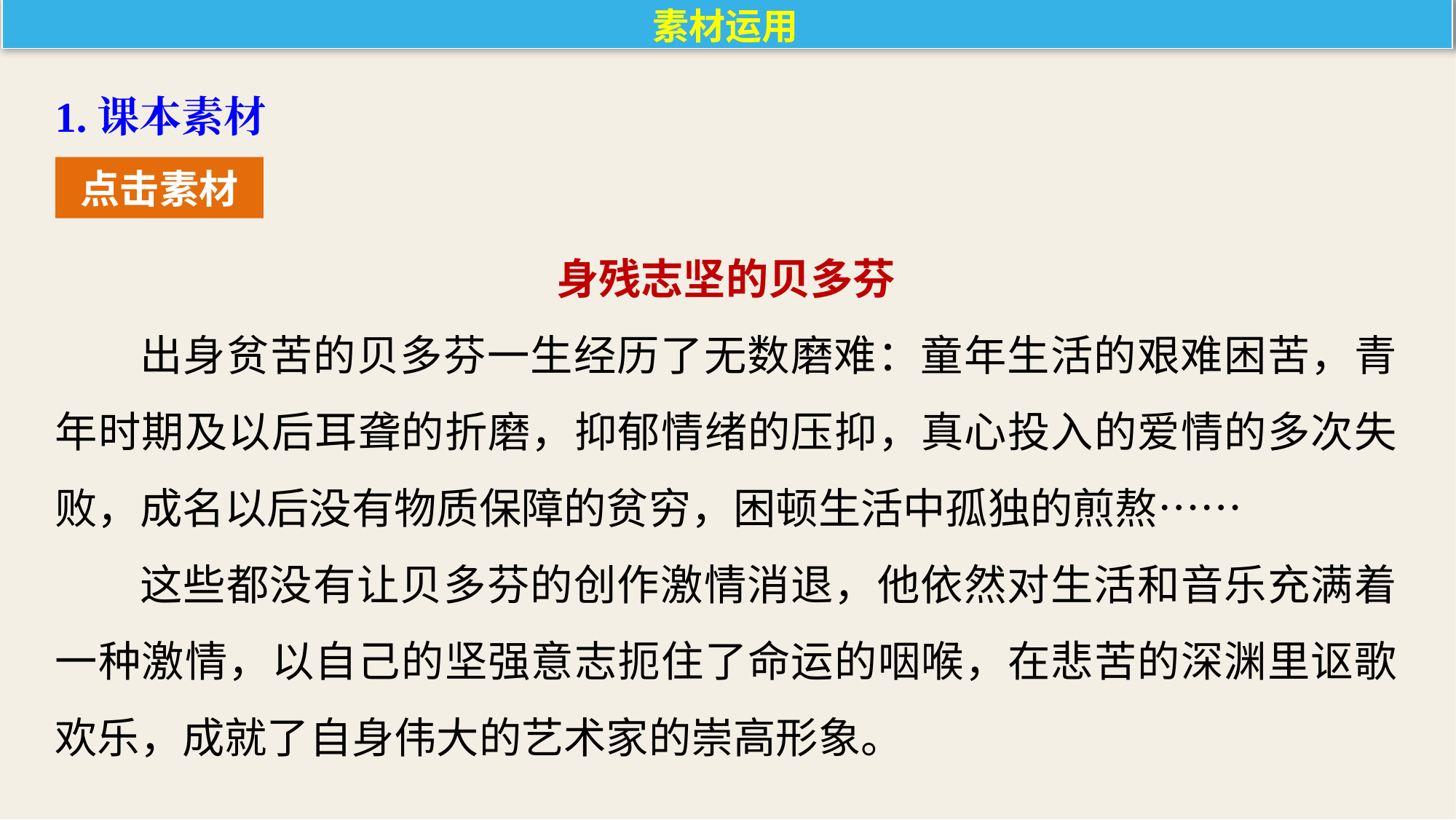

素材运用
1.课本素材
点击素材
身残志坚的贝多芬
出身贫苦的贝多芬一生经历了无数磨难：童年生活的艰难困苦，青年时期及以后耳聋的折磨，抑郁情绪的压抑，真心投入的爱情的多次失败，成名以后没有物质保障的贫穷，困顿生活中孤独的煎熬……
这些都没有让贝多芬的创作激情消退，他依然对生活和音乐充满着一种激情，以自己的坚强意志扼住了命运的咽喉，在悲苦的深渊里讴歌欢乐，成就了自身伟大的艺术家的崇高形象。